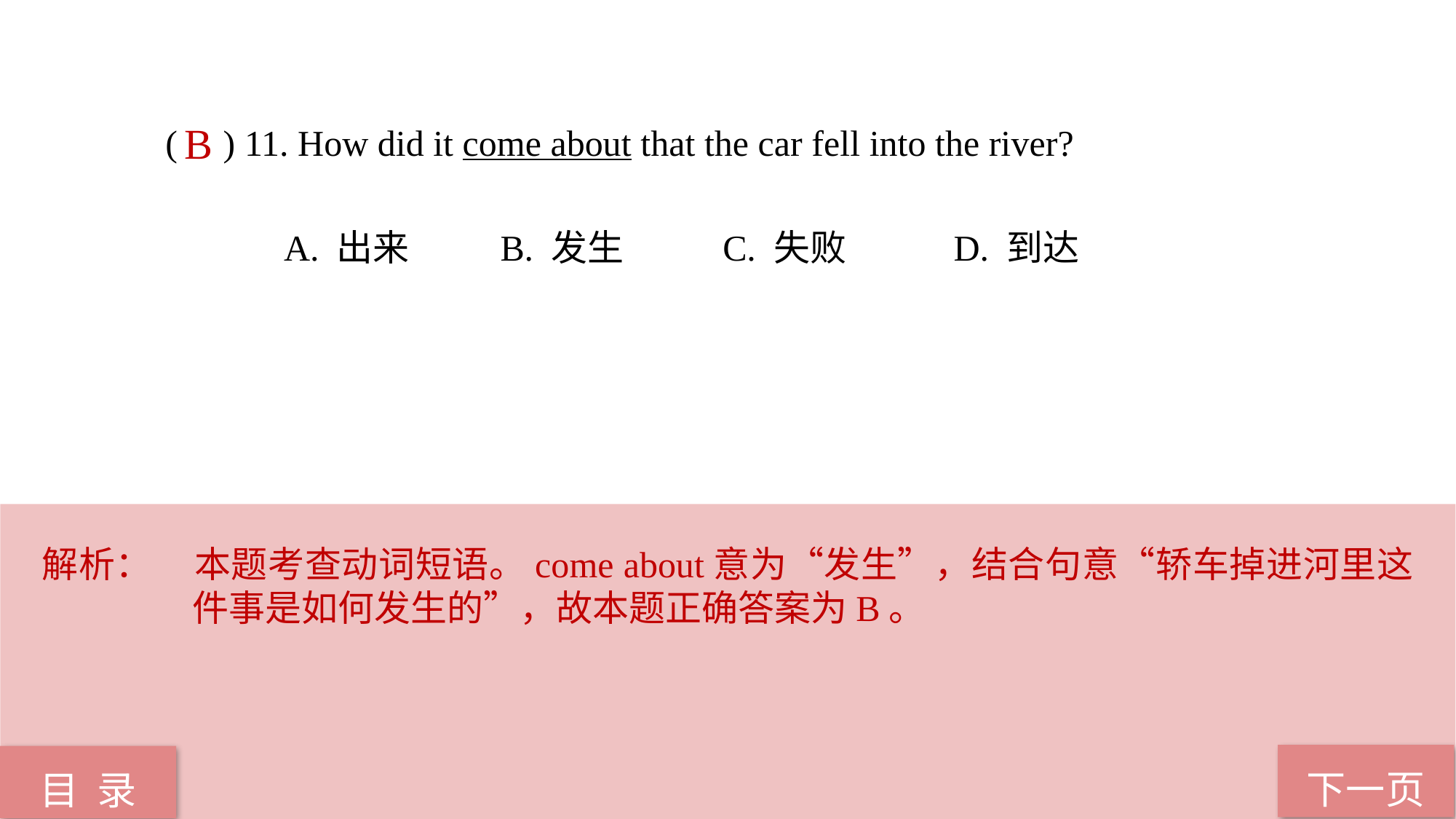

(     ) 11. How did it come about that the car fell into the river?

             A. 出来          B. 发生           C. 失败            D. 到达
B
解析：	本题考查动词短语。come about意为“发生”，结合句意“轿车掉进河里这件事是如何发生的”，故本题正确答案为B。